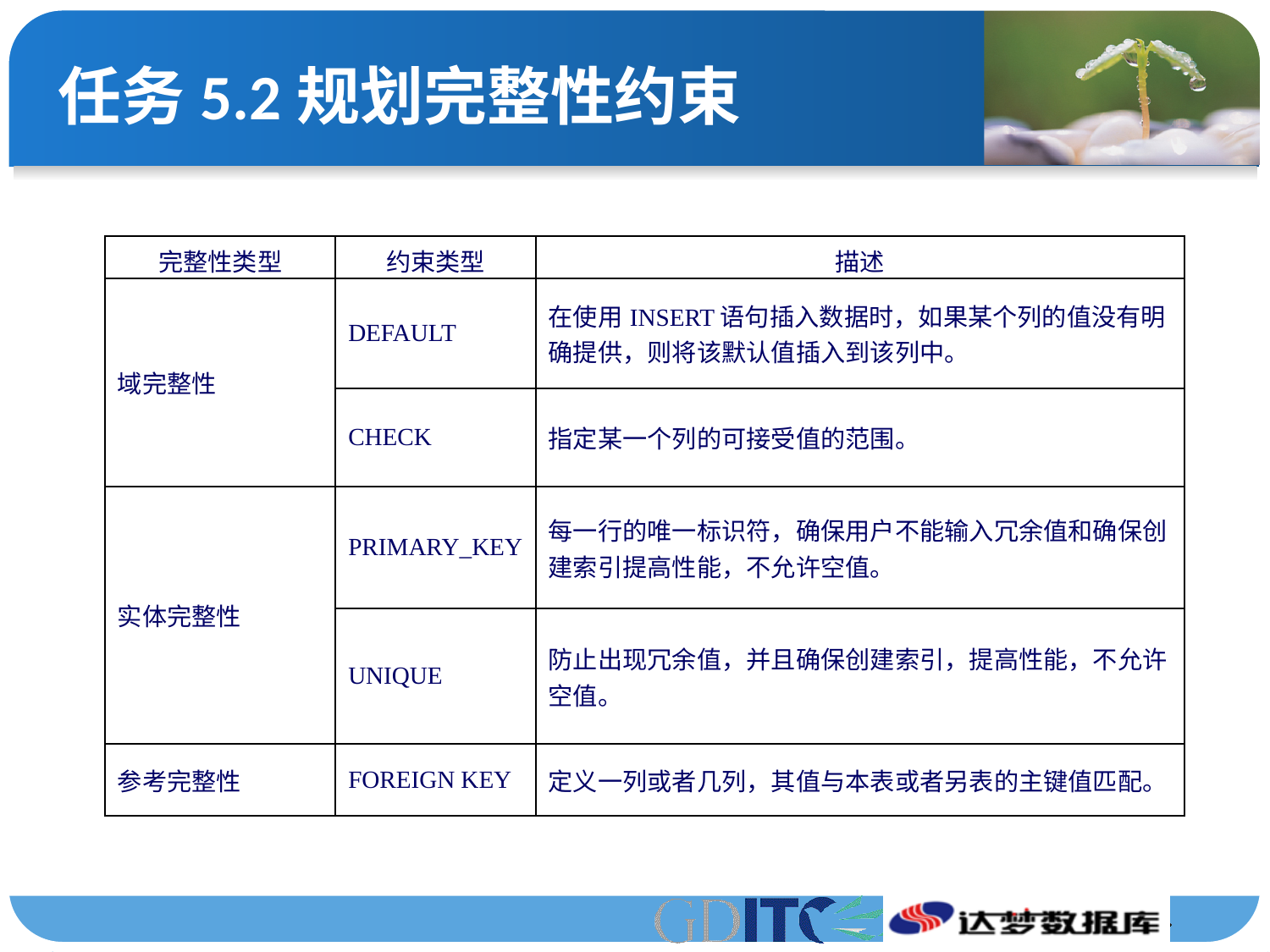

# 任务5.2规划完整性约束
| 完整性类型 | 约束类型 | 描述 |
| --- | --- | --- |
| 域完整性 | DEFAULT | 在使用INSERT语句插入数据时，如果某个列的值没有明 确提供，则将该默认值插入到该列中。 |
|  | CHECK | 指定某一个列的可接受值的范围。 |
| 实体完整性 | PRIMARY\_KEY | 每一行的唯一标识符，确保用户不能输入冗余值和确保创 建索引提高性能，不允许空值。 |
|  | UNIQUE | 防止出现冗余值，并且确保创建索引，提高性能，不允许 空值。 |
| 参考完整性 | FOREIGN KEY | 定义一列或者几列，其值与本表或者另表的主键值匹配。 |